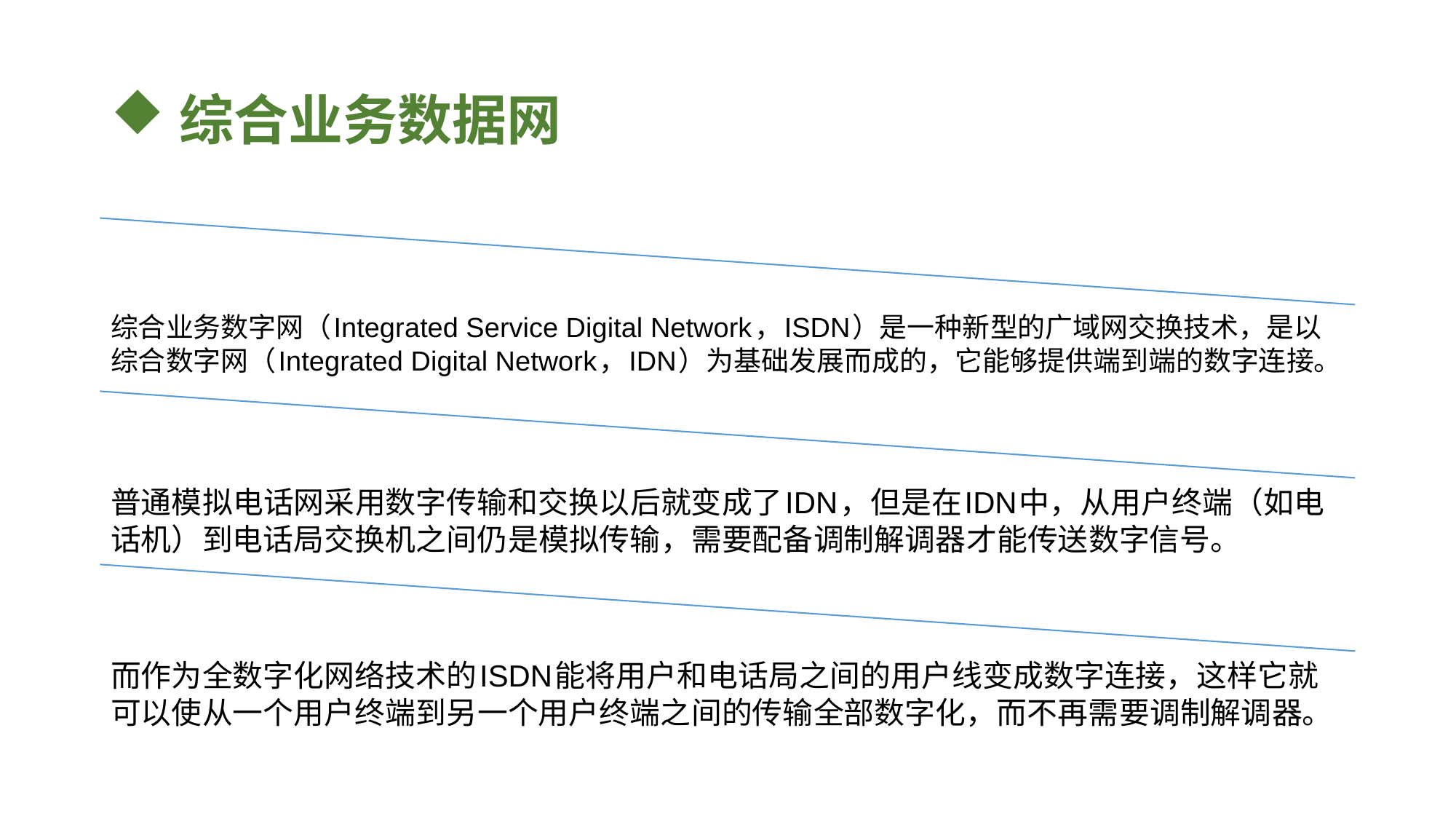

# 综合业务数据网
综合业务数字网（Integrated Service Digital Network，ISDN）是一种新型的广域网交换技术，是以综合数字网（Integrated Digital Network，IDN）为基础发展而成的，它能够提供端到端的数字连接。
普通模拟电话网采用数字传输和交换以后就变成了IDN，但是在IDN中，从用户终端（如电话机）到电话局交换机之间仍是模拟传输，需要配备调制解调器才能传送数字信号。
而作为全数字化网络技术的ISDN能将用户和电话局之间的用户线变成数字连接，这样它就可以使从一个用户终端到另一个用户终端之间的传输全部数字化，而不再需要调制解调器。